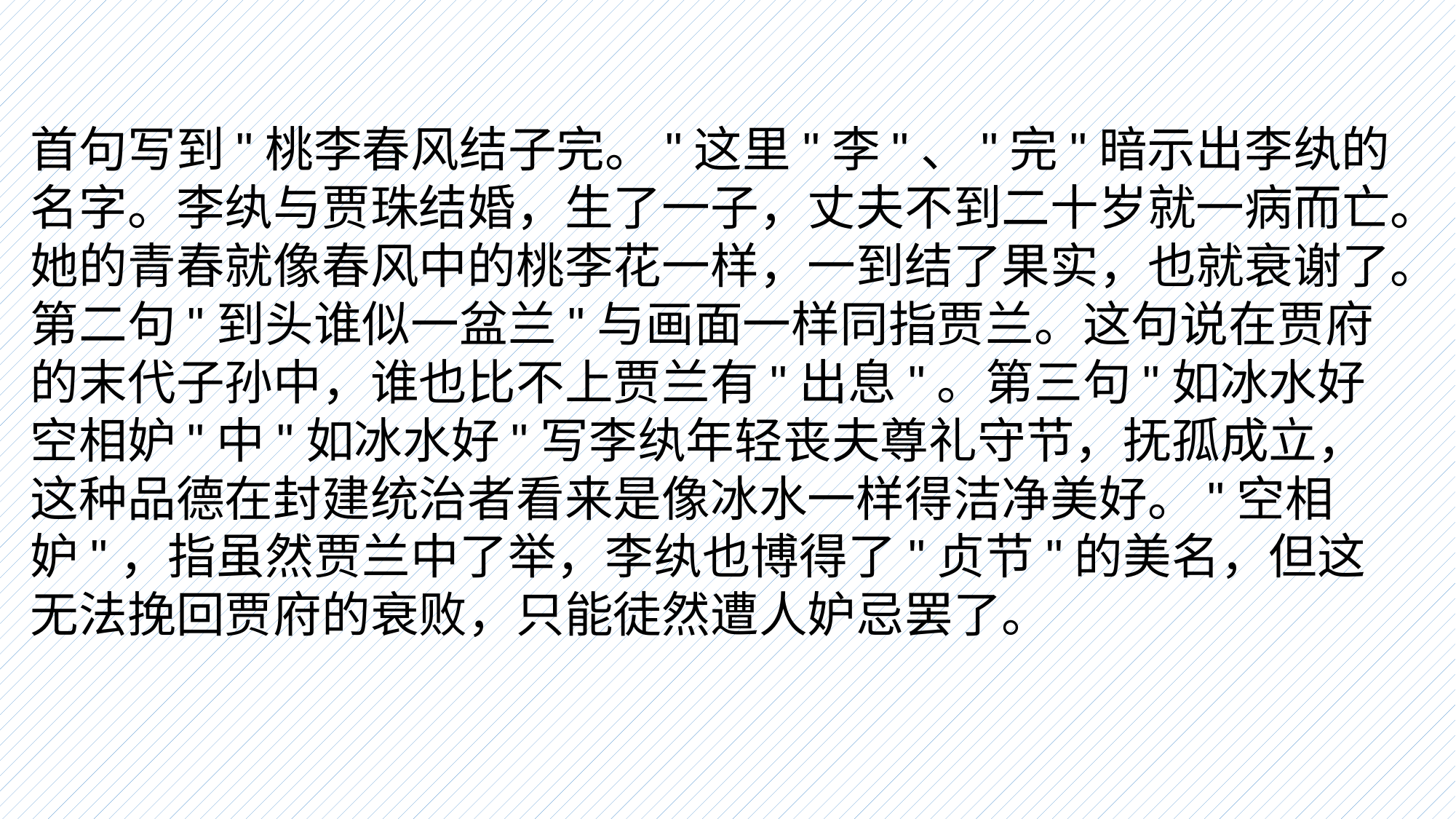

首句写到"桃李春风结子完。"这里"李"、"完"暗示出李纨的名字。李纨与贾珠结婚，生了一子，丈夫不到二十岁就一病而亡。她的青春就像春风中的桃李花一样，一到结了果实，也就衰谢了。第二句"到头谁似一盆兰"与画面一样同指贾兰。这句说在贾府的末代子孙中，谁也比不上贾兰有"出息"。第三句"如冰水好空相妒"中"如冰水好"写李纨年轻丧夫尊礼守节，抚孤成立，这种品德在封建统治者看来是像冰水一样得洁净美好。"空相妒"，指虽然贾兰中了举，李纨也博得了"贞节"的美名，但这无法挽回贾府的衰败，只能徒然遭人妒忌罢了。